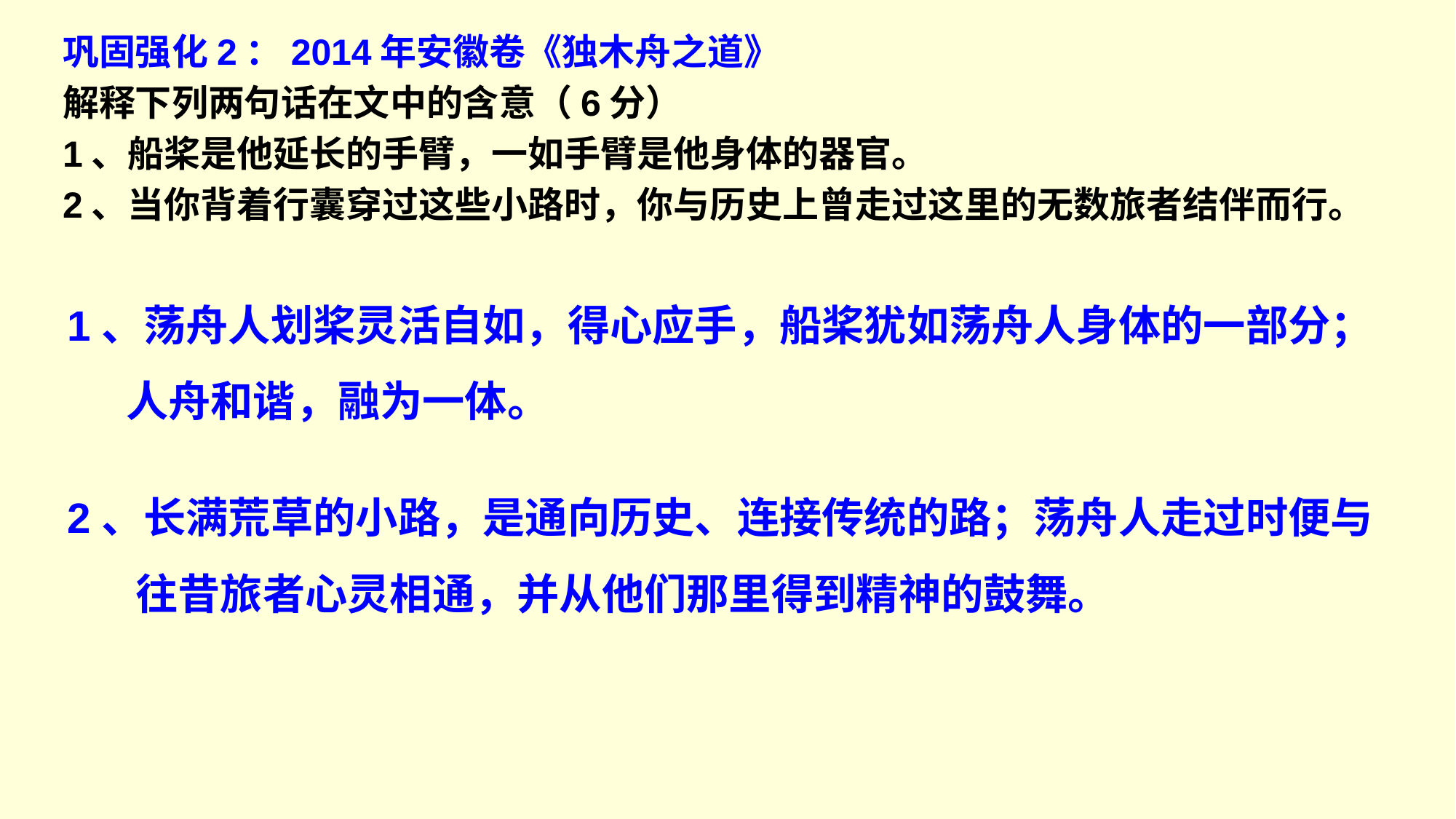

巩固强化2：2014年安徽卷《独木舟之道》
解释下列两句话在文中的含意（6分）
1、船桨是他延长的手臂，一如手臂是他身体的器官。
2、当你背着行囊穿过这些小路时，你与历史上曾走过这里的无数旅者结伴而行。
1、荡舟人划桨灵活自如，得心应手，船桨犹如荡舟人身体的一部分；
     人舟和谐，融为一体。
2、长满荒草的小路，是通向历史、连接传统的路；荡舟人走过时便与
      往昔旅者心灵相通，并从他们那里得到精神的鼓舞。